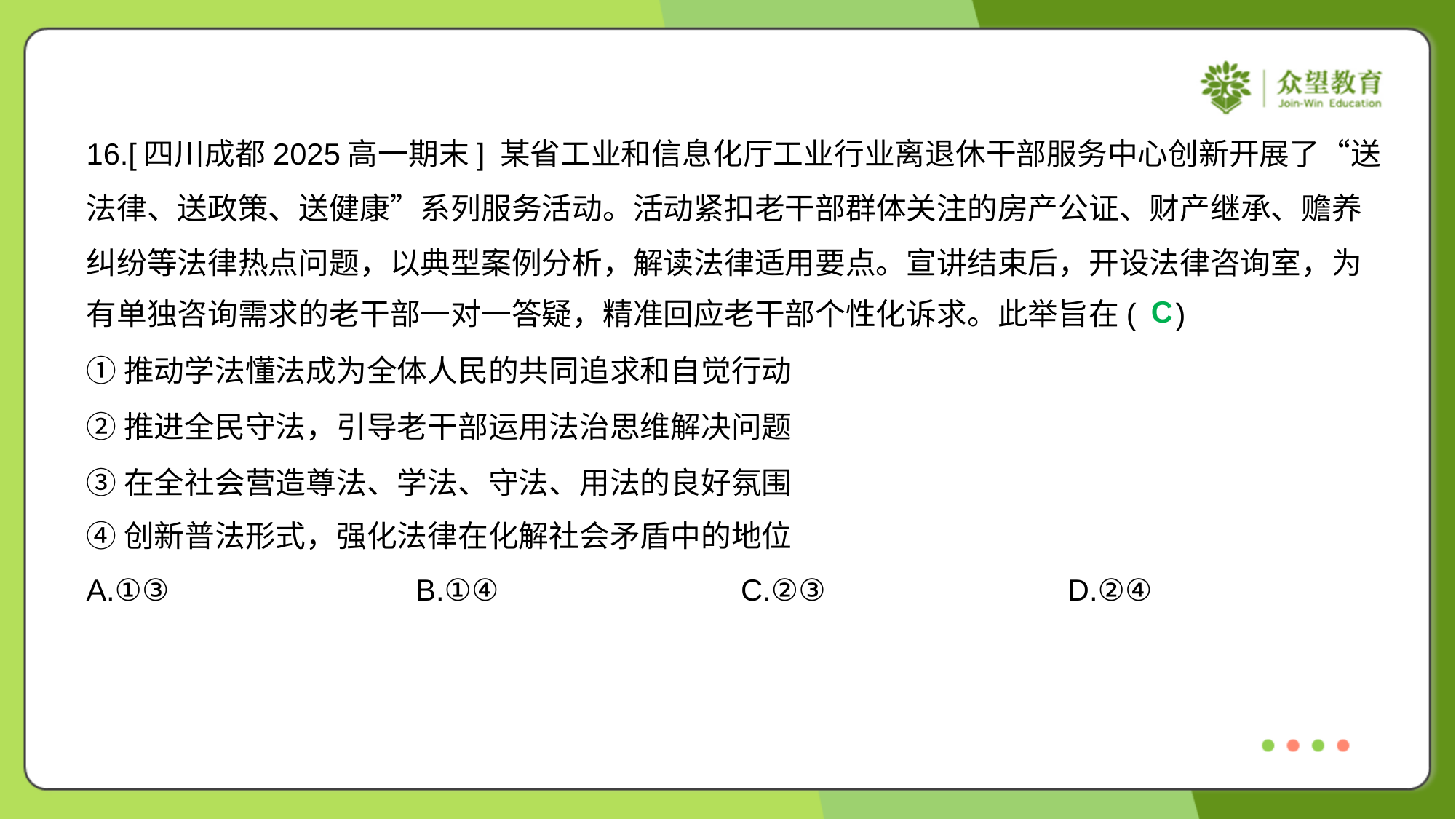

16.[四川成都2025高一期末] 某省工业和信息化厅工业行业离退休干部服务中心创新开展了“送
法律、送政策、送健康”系列服务活动。活动紧扣老干部群体关注的房产公证、财产继承、赡养
纠纷等法律热点问题，以典型案例分析，解读法律适用要点。宣讲结束后，开设法律咨询室，为
有单独咨询需求的老干部一对一答疑，精准回应老干部个性化诉求。此举旨在(     )
C
①推动学法懂法成为全体人民的共同追求和自觉行动
②推进全民守法，引导老干部运用法治思维解决问题
③在全社会营造尊法、学法、守法、用法的良好氛围
④创新普法形式，强化法律在化解社会矛盾中的地位
A.①③	B.①④	C.②③	D.②④